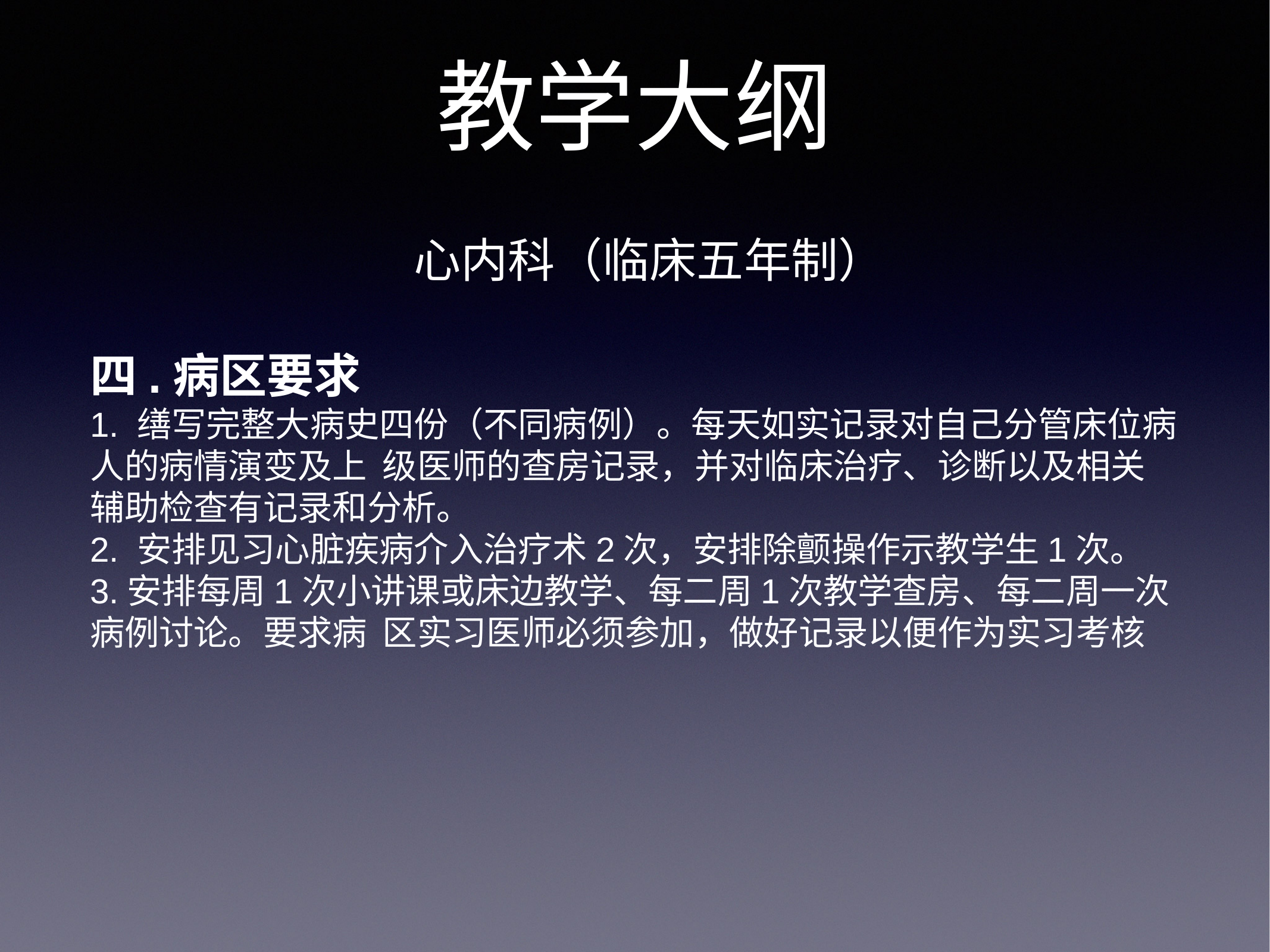

教学大纲
心内科（临床五年制）
四.病区要求
1. 缮写完整大病史四份（不同病例）。每天如实记录对自己分管床位病人的病情演变及上  级医师的查房记录，并对临床治疗、诊断以及相关辅助检查有记录和分析。
2. 安排见习心脏疾病介入治疗术2次，安排除颤操作示教学生1次。
3.安排每周1次小讲课或床边教学、每二周1次教学查房、每二周一次病例讨论。要求病  区实习医师必须参加，做好记录以便作为实习考核